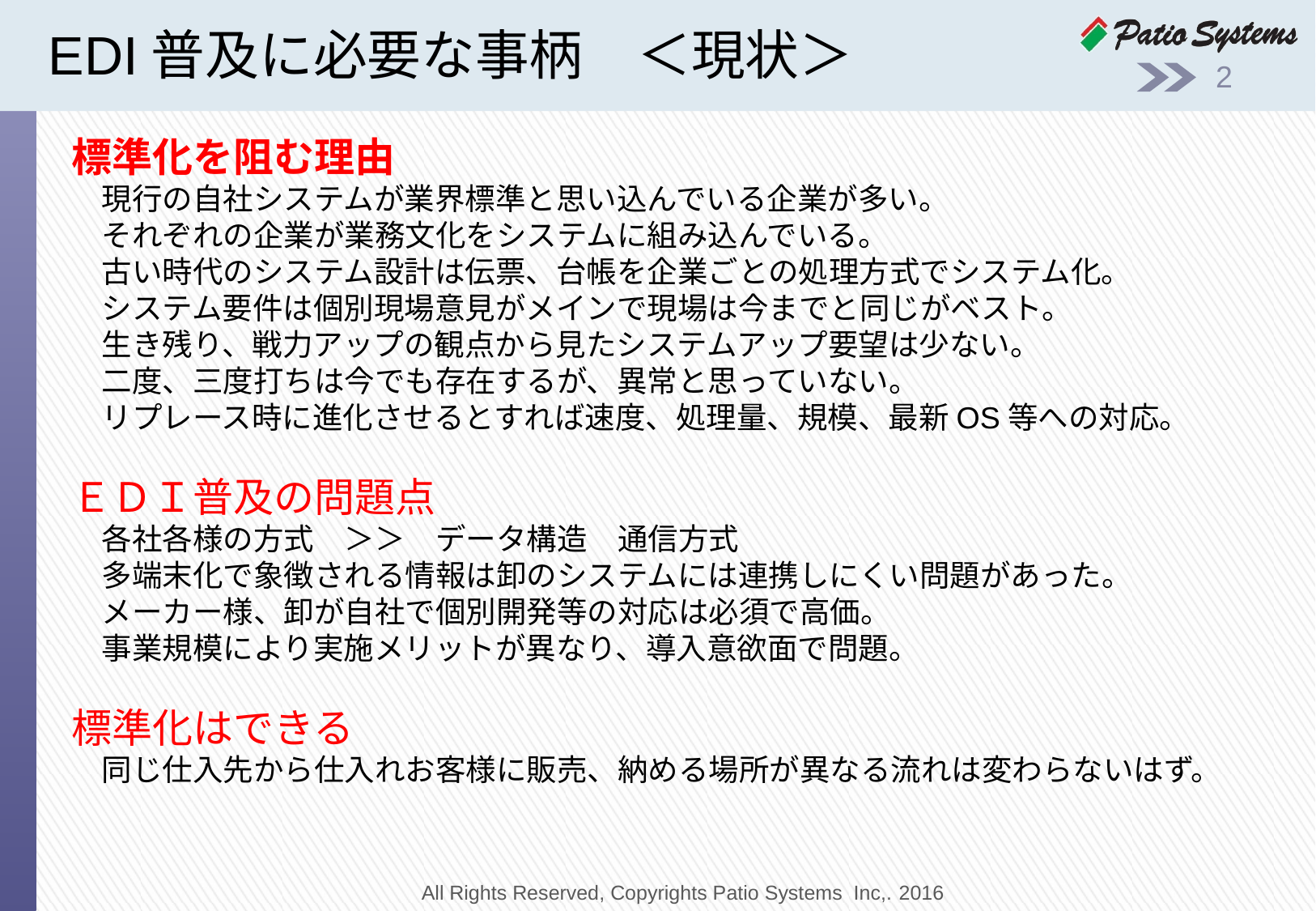

# EDI普及に必要な事柄　＜現状＞
2
標準化を阻む理由
　現行の自社システムが業界標準と思い込んでいる企業が多い。
　それぞれの企業が業務文化をシステムに組み込んでいる。
　古い時代のシステム設計は伝票、台帳を企業ごとの処理方式でシステム化。
　システム要件は個別現場意見がメインで現場は今までと同じがベスト。
　生き残り、戦力アップの観点から見たシステムアップ要望は少ない。
　二度、三度打ちは今でも存在するが、異常と思っていない。
　リプレース時に進化させるとすれば速度、処理量、規模、最新OS等への対応。

ＥＤＩ普及の問題点
　各社各様の方式　＞＞　データ構造　通信方式
　多端末化で象徴される情報は卸のシステムには連携しにくい問題があった。
　メーカー様、卸が自社で個別開発等の対応は必須で高価。
　事業規模により実施メリットが異なり、導入意欲面で問題。

標準化はできる
　同じ仕入先から仕入れお客様に販売、納める場所が異なる流れは変わらないはず。